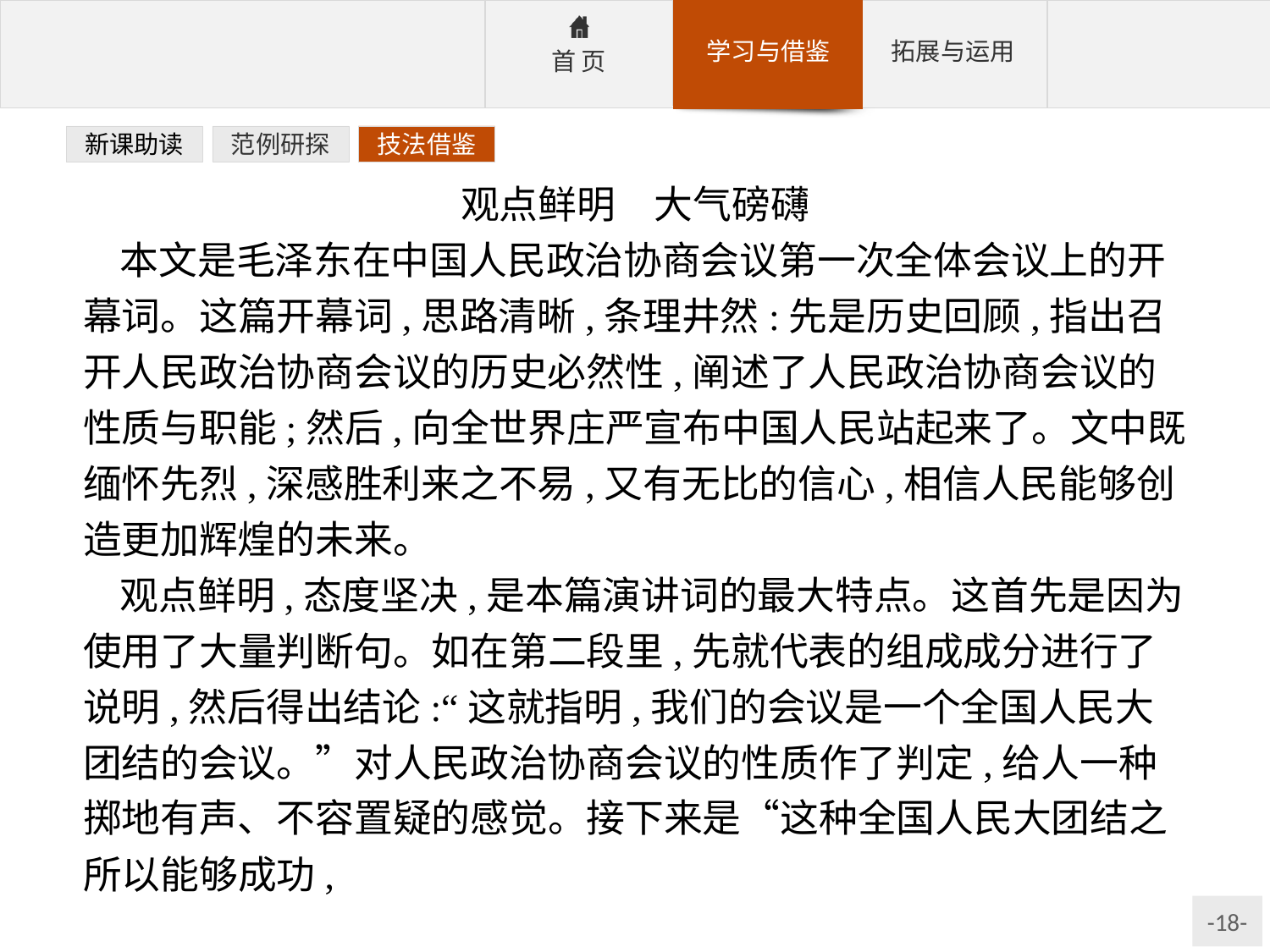

新课助读
范例研探
技法借鉴
观点鲜明　大气磅礴
本文是毛泽东在中国人民政治协商会议第一次全体会议上的开幕词。这篇开幕词,思路清晰,条理井然:先是历史回顾,指出召开人民政治协商会议的历史必然性,阐述了人民政治协商会议的性质与职能;然后,向全世界庄严宣布中国人民站起来了。文中既缅怀先烈,深感胜利来之不易,又有无比的信心,相信人民能够创造更加辉煌的未来。
观点鲜明,态度坚决,是本篇演讲词的最大特点。这首先是因为使用了大量判断句。如在第二段里,先就代表的组成成分进行了说明,然后得出结论:“这就指明,我们的会议是一个全国人民大团结的会议。”对人民政治协商会议的性质作了判定,给人一种掷地有声、不容置疑的感觉。接下来是“这种全国人民大团结之所以能够成功,